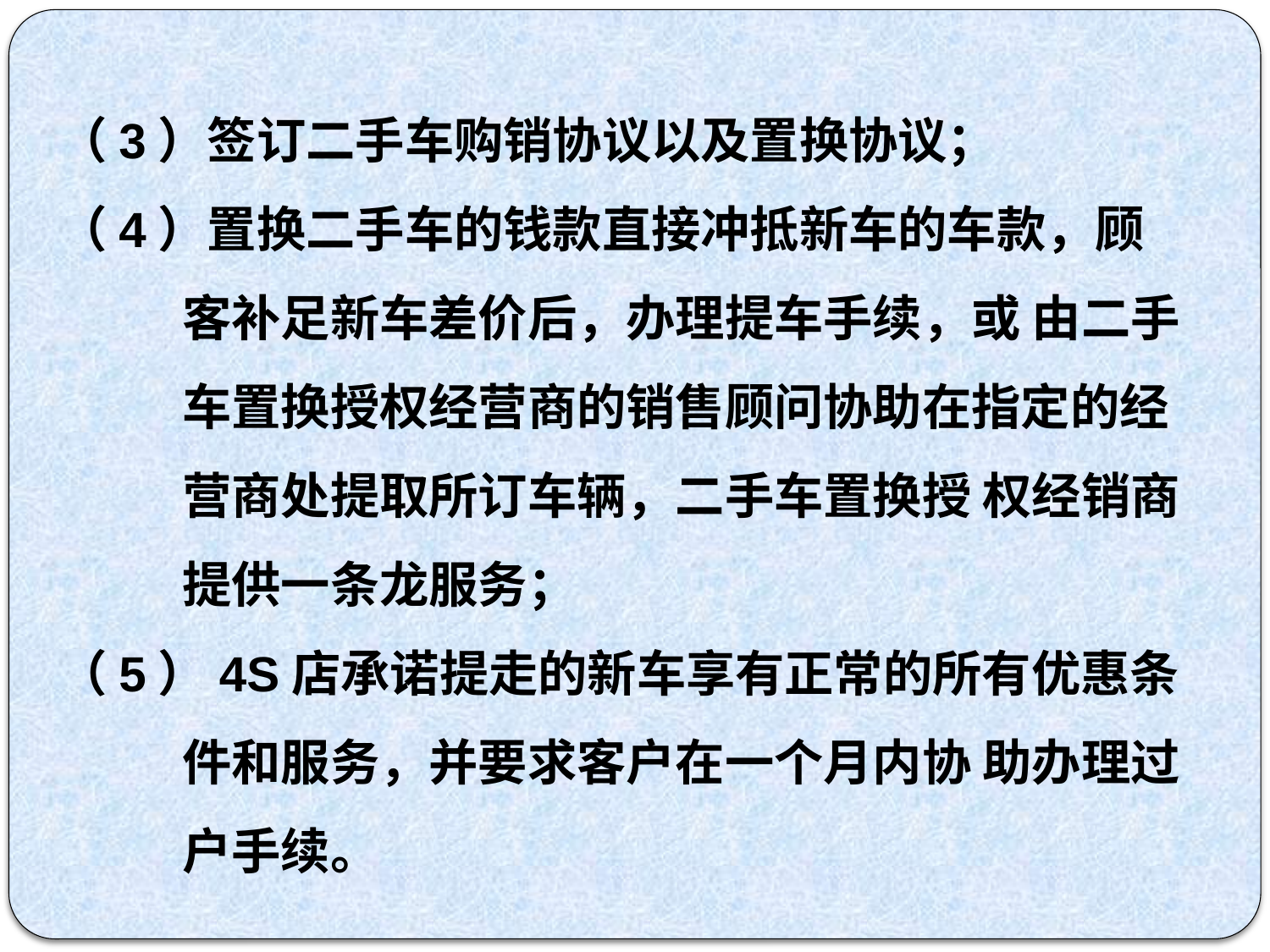

（3）签订二手车购销协议以及置换协议；
（4）置换二手车的钱款直接冲抵新车的车款，顾客补足新车差价后，办理提车手续，或 由二手车置换授权经营商的销售顾问协助在指定的经营商处提取所订车辆，二手车置换授 权经销商提供一条龙服务；
（5）4S店承诺提走的新车享有正常的所有优惠条件和服务，并要求客户在一个月内协 助办理过户手续。